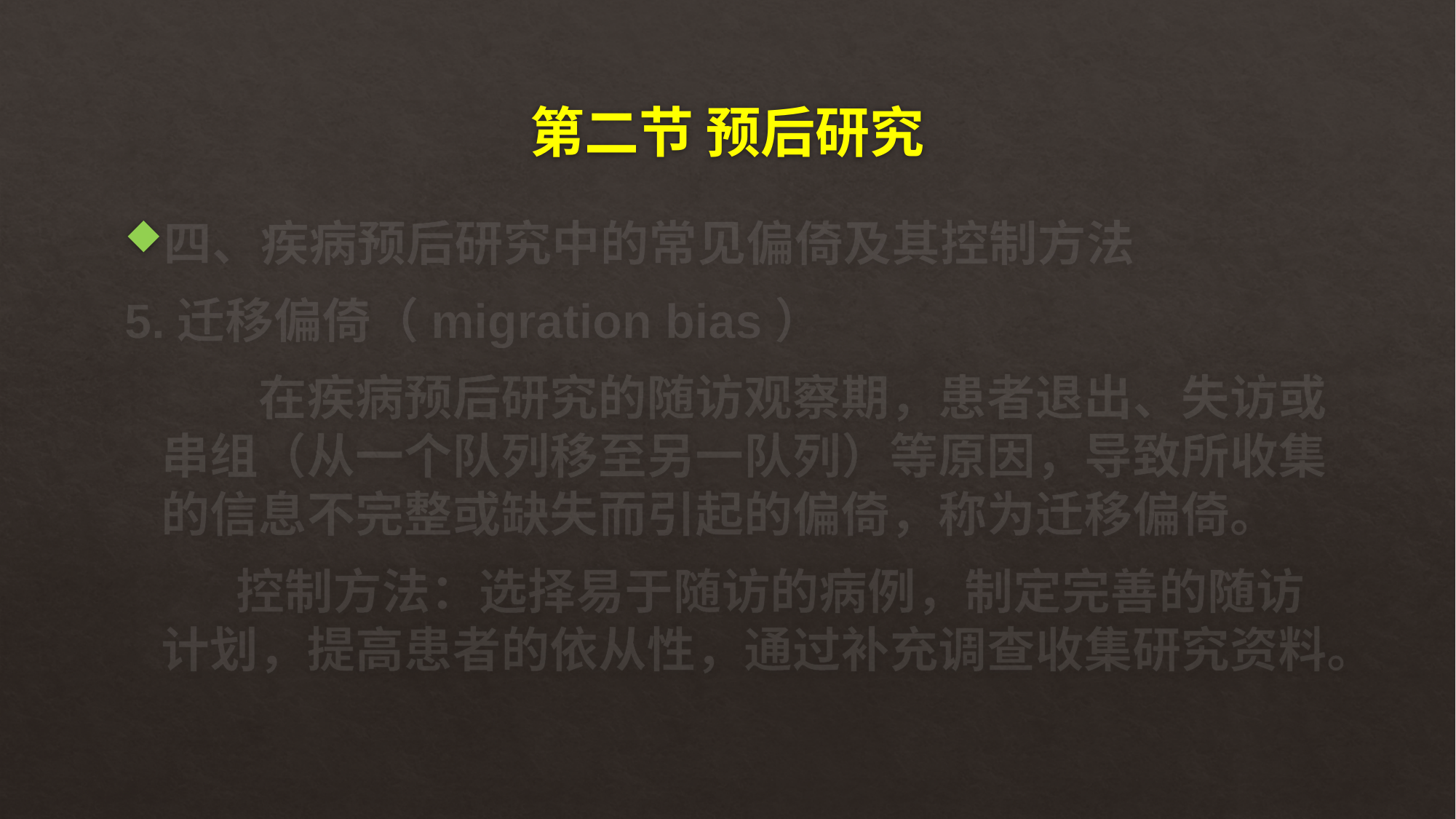

# 第二节 预后研究
四、疾病预后研究中的常见偏倚及其控制方法
5.迁移偏倚（migration bias）
           在疾病预后研究的随访观察期，患者退出、失访或串组（从一个队列移至另一队列）等原因，导致所收集的信息不完整或缺失而引起的偏倚，称为迁移偏倚。
         控制方法：选择易于随访的病例，制定完善的随访计划，提高患者的依从性，通过补充调查收集研究资料。